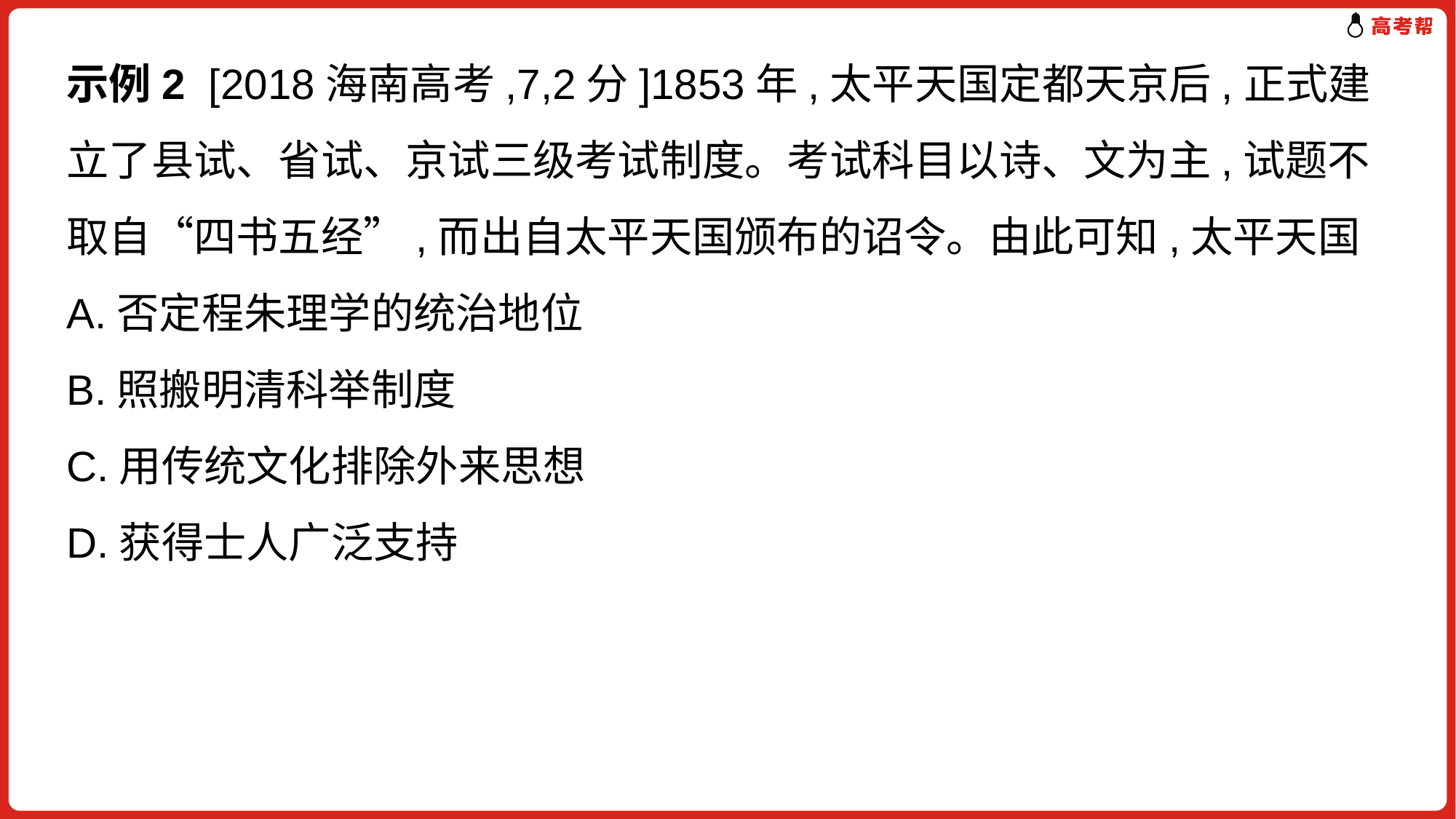

示例2  [2018海南高考,7,2分]1853年,太平天国定都天京后,正式建立了县试、省试、京试三级考试制度。考试科目以诗、文为主,试题不取自“四书五经”,而出自太平天国颁布的诏令。由此可知,太平天国
A.否定程朱理学的统治地位
B.照搬明清科举制度
C.用传统文化排除外来思想
D.获得士人广泛支持